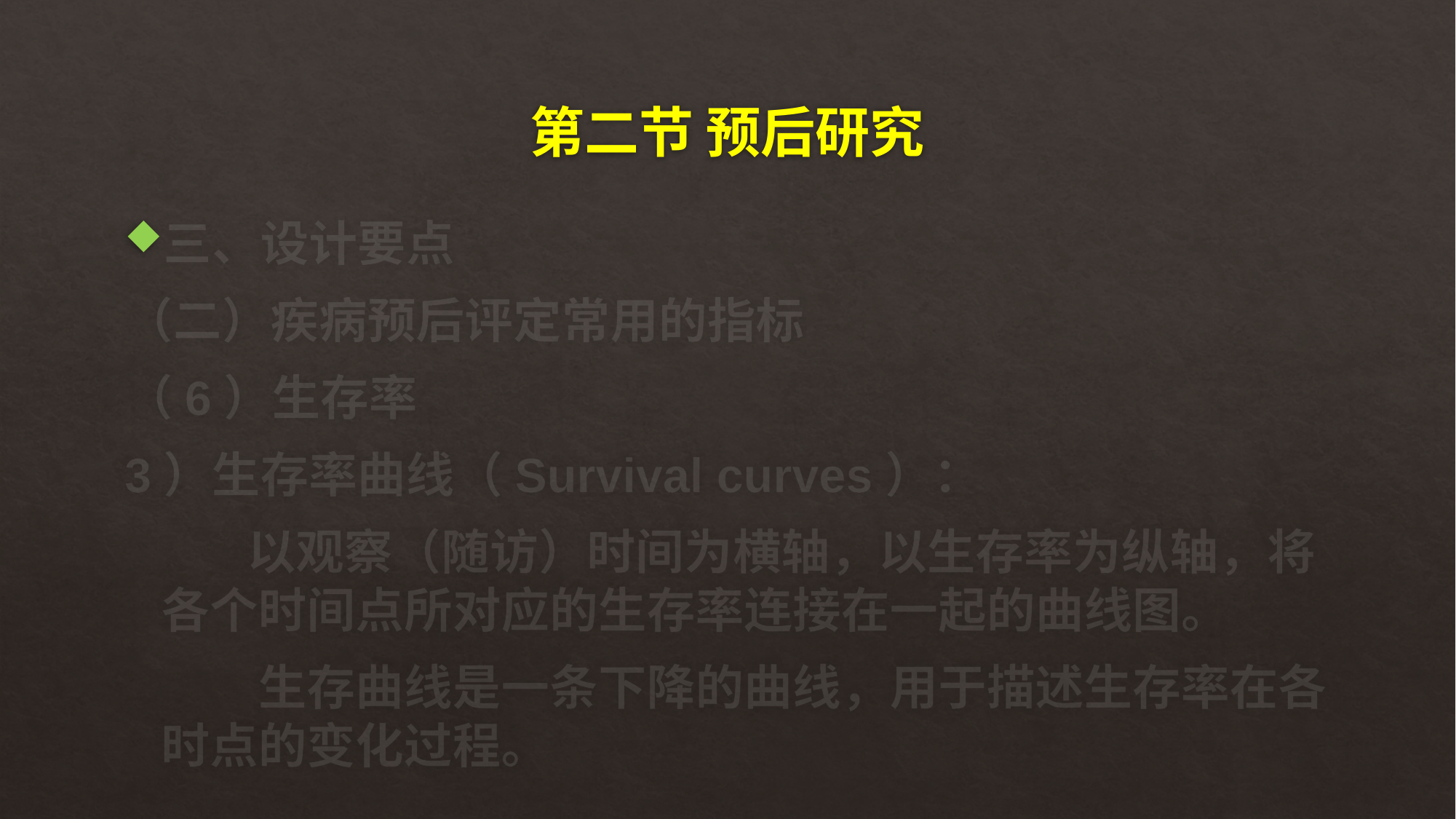

# 第二节 预后研究
三、设计要点
（二）疾病预后评定常用的指标
（6）生存率
3）生存率曲线（Survival curves）：
          以观察（随访）时间为横轴，以生存率为纵轴，将各个时间点所对应的生存率连接在一起的曲线图。
           生存曲线是一条下降的曲线，用于描述生存率在各时点的变化过程。